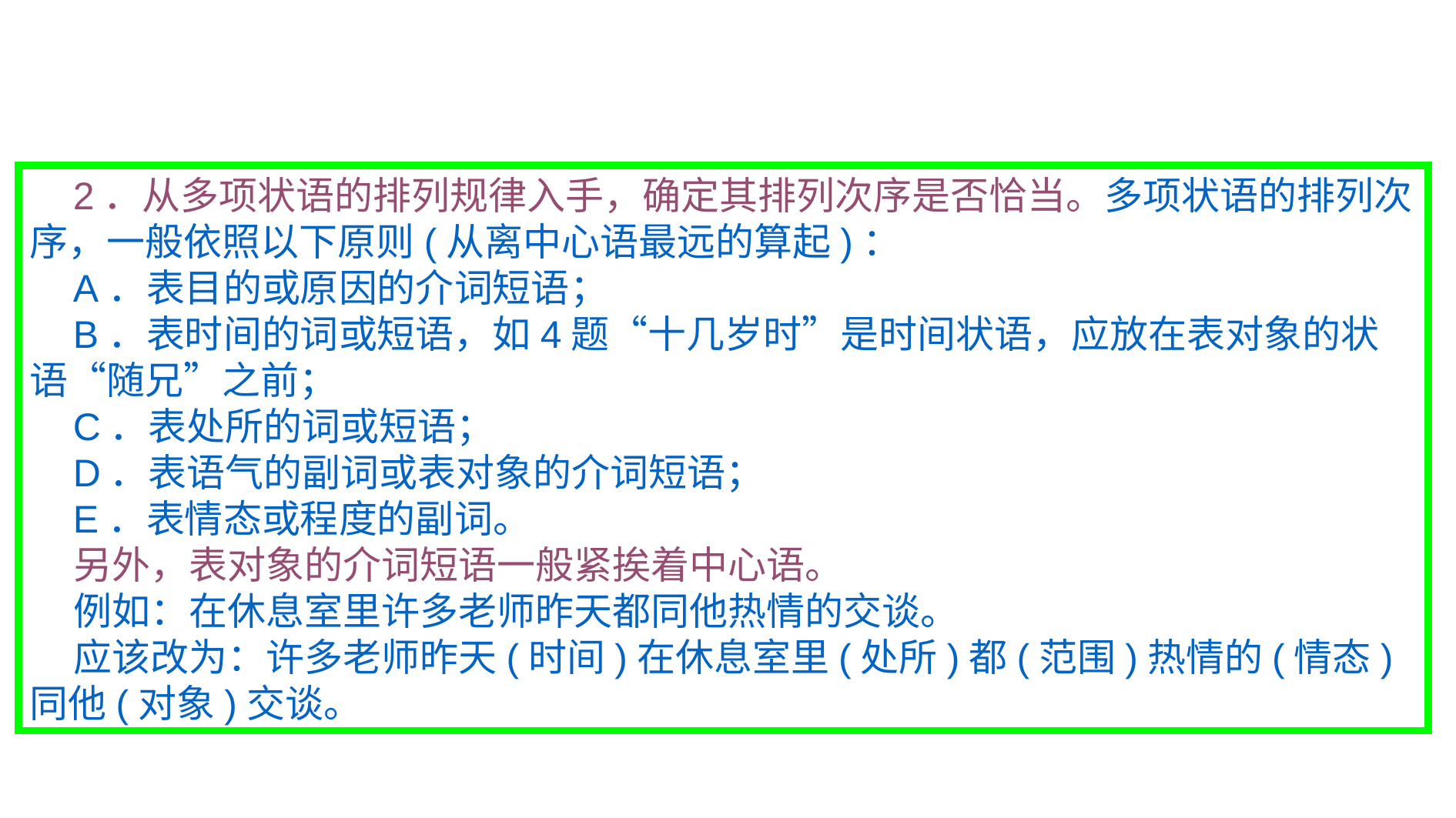

2．从多项状语的排列规律入手，确定其排列次序是否恰当。多项状语的排列次序，一般依照以下原则(从离中心语最远的算起)：
    A．表目的或原因的介词短语；
    B．表时间的词或短语，如4题“十几岁时”是时间状语，应放在表对象的状语“随兄”之前；
    C．表处所的词或短语；
    D．表语气的副词或表对象的介词短语；
    E．表情态或程度的副词。
    另外，表对象的介词短语一般紧挨着中心语。
    例如：在休息室里许多老师昨天都同他热情的交谈。
    应该改为：许多老师昨天(时间)在休息室里(处所)都(范围)热情的(情态)同他(对象)交谈。